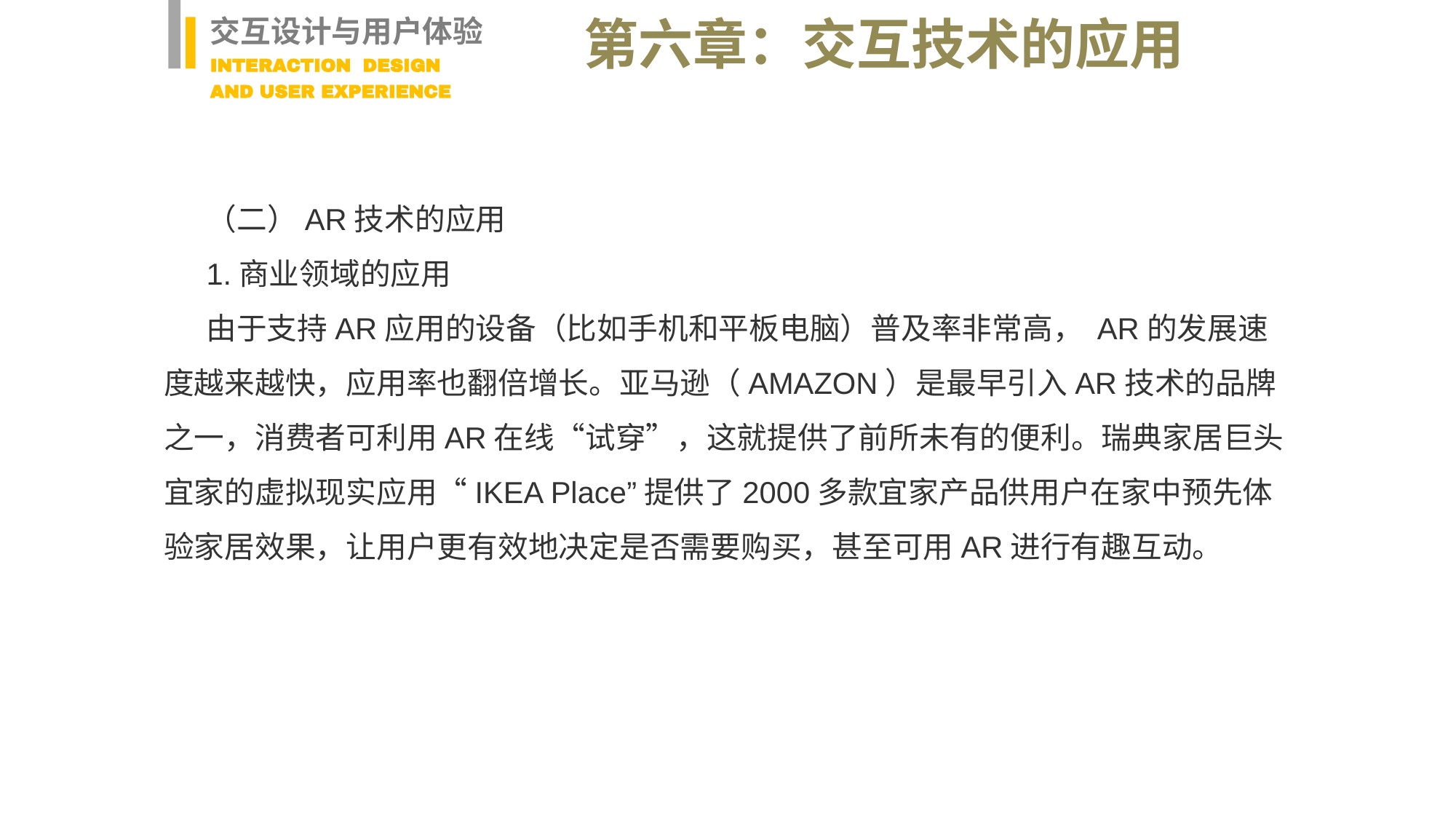

交互设计与用户体验
INTERACTION  DESIGN
AND USER EXPERIENCE
第六章：交互技术的应用

（二）AR技术的应用
1.商业领域的应用
由于支持AR应用的设备（比如手机和平板电脑）普及率非常高， AR的发展速度越来越快，应用率也翻倍增长。亚马逊（AMAZON）是最早引入AR技术的品牌之一，消费者可利用AR在线“试穿”，这就提供了前所未有的便利。瑞典家居巨头宜家的虚拟现实应用“IKEA Place”提供了2000多款宜家产品供用户在家中预先体验家居效果，让用户更有效地决定是否需要购买，甚至可用AR进行有趣互动。